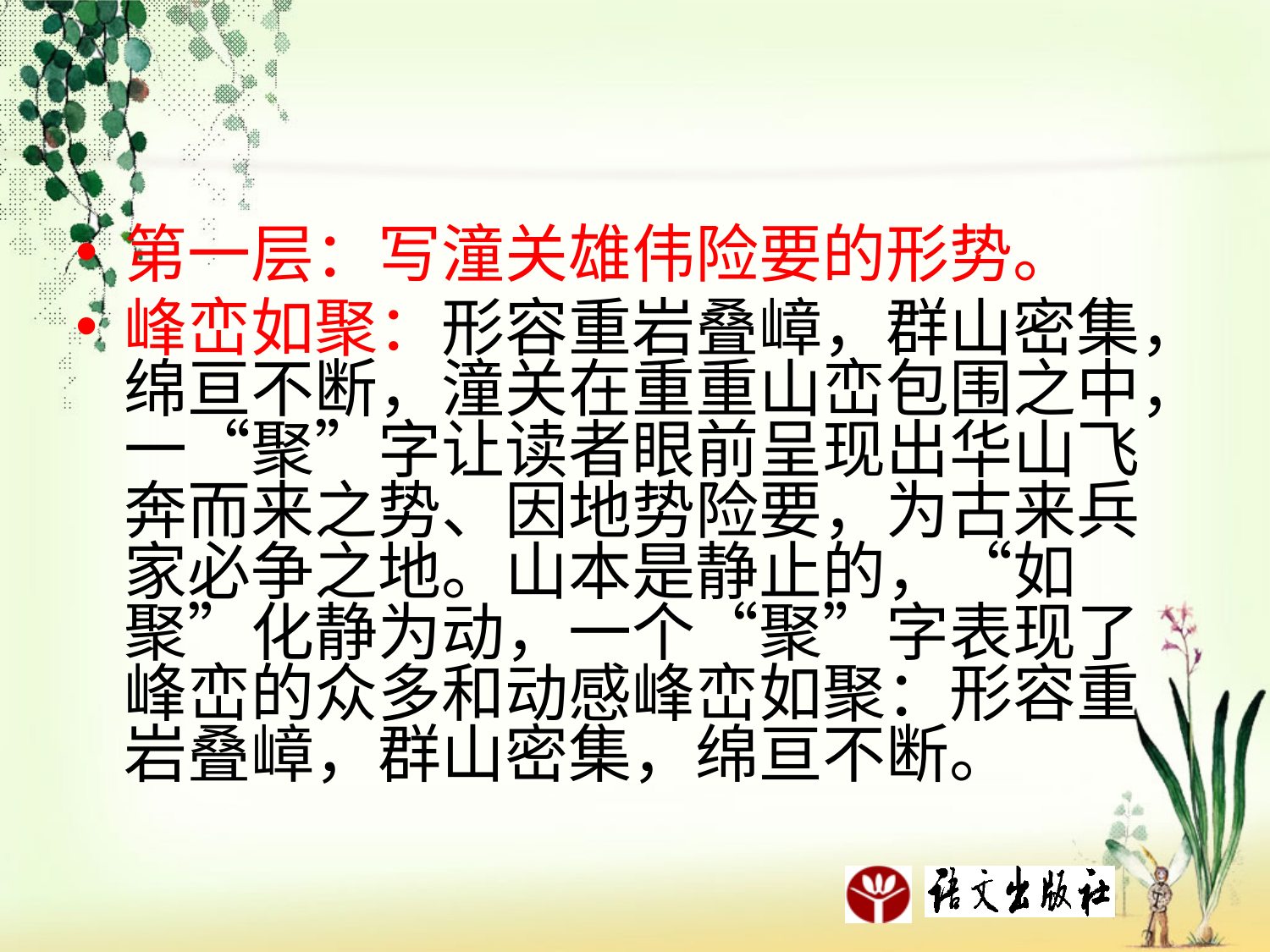

#
第一层：写潼关雄伟险要的形势。
峰峦如聚：形容重岩叠嶂，群山密集，绵亘不断，潼关在重重山峦包围之中，一“聚”字让读者眼前呈现出华山飞奔而来之势、因地势险要，为古来兵家必争之地。山本是静止的，“如聚”化静为动，一个“聚”字表现了峰峦的众多和动感峰峦如聚：形容重岩叠嶂，群山密集，绵亘不断。